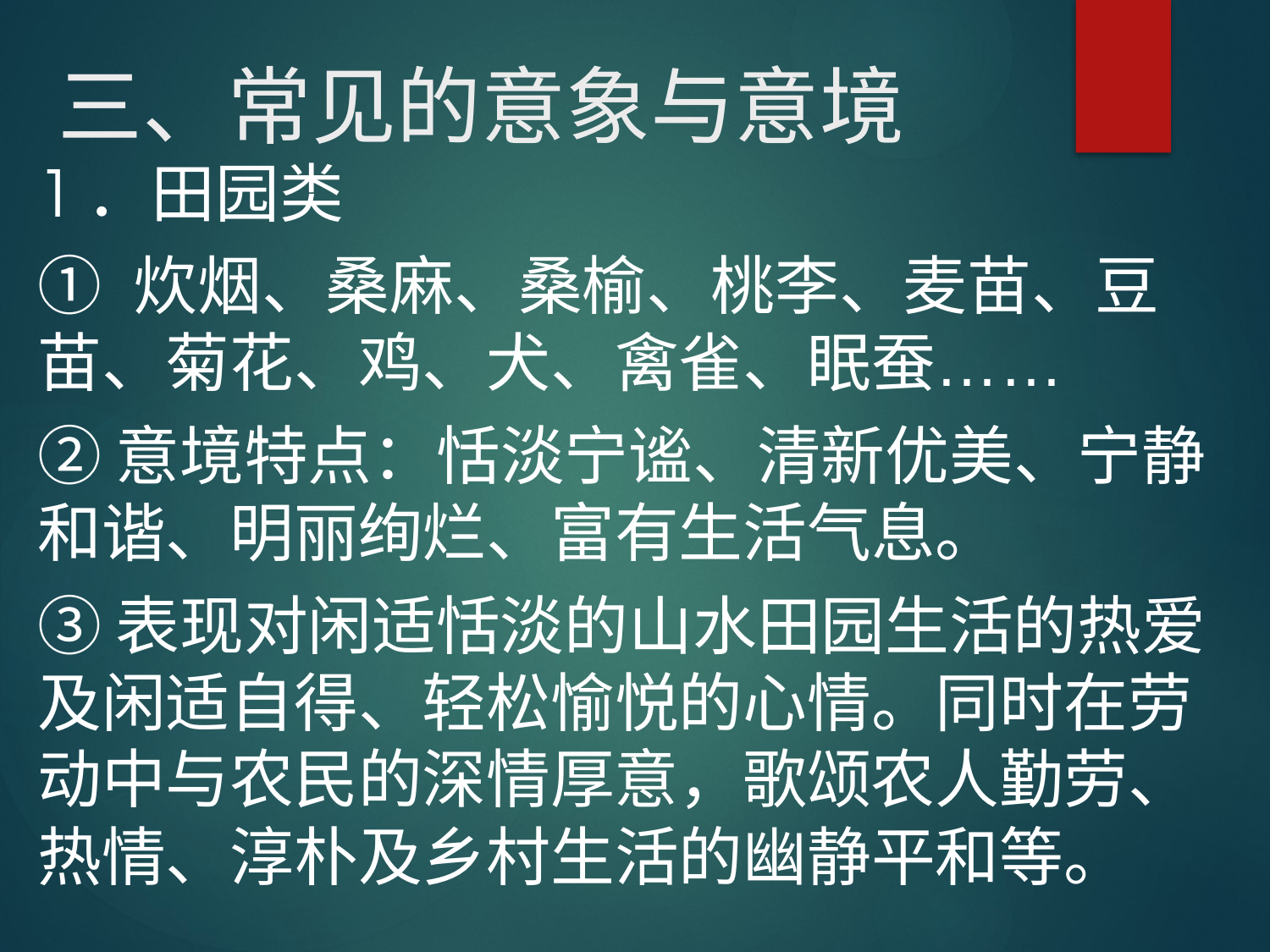

# 三、常见的意象与意境
1．田园类
① 炊烟、桑麻、桑榆、桃李、麦苗、豆苗、菊花、鸡、犬、禽雀、眠蚕……
②意境特点：恬淡宁谧、清新优美、宁静和谐、明丽绚烂、富有生活气息。
③表现对闲适恬淡的山水田园生活的热爱及闲适自得、轻松愉悦的心情。同时在劳动中与农民的深情厚意，歌颂农人勤劳、热情、淳朴及乡村生活的幽静平和等。